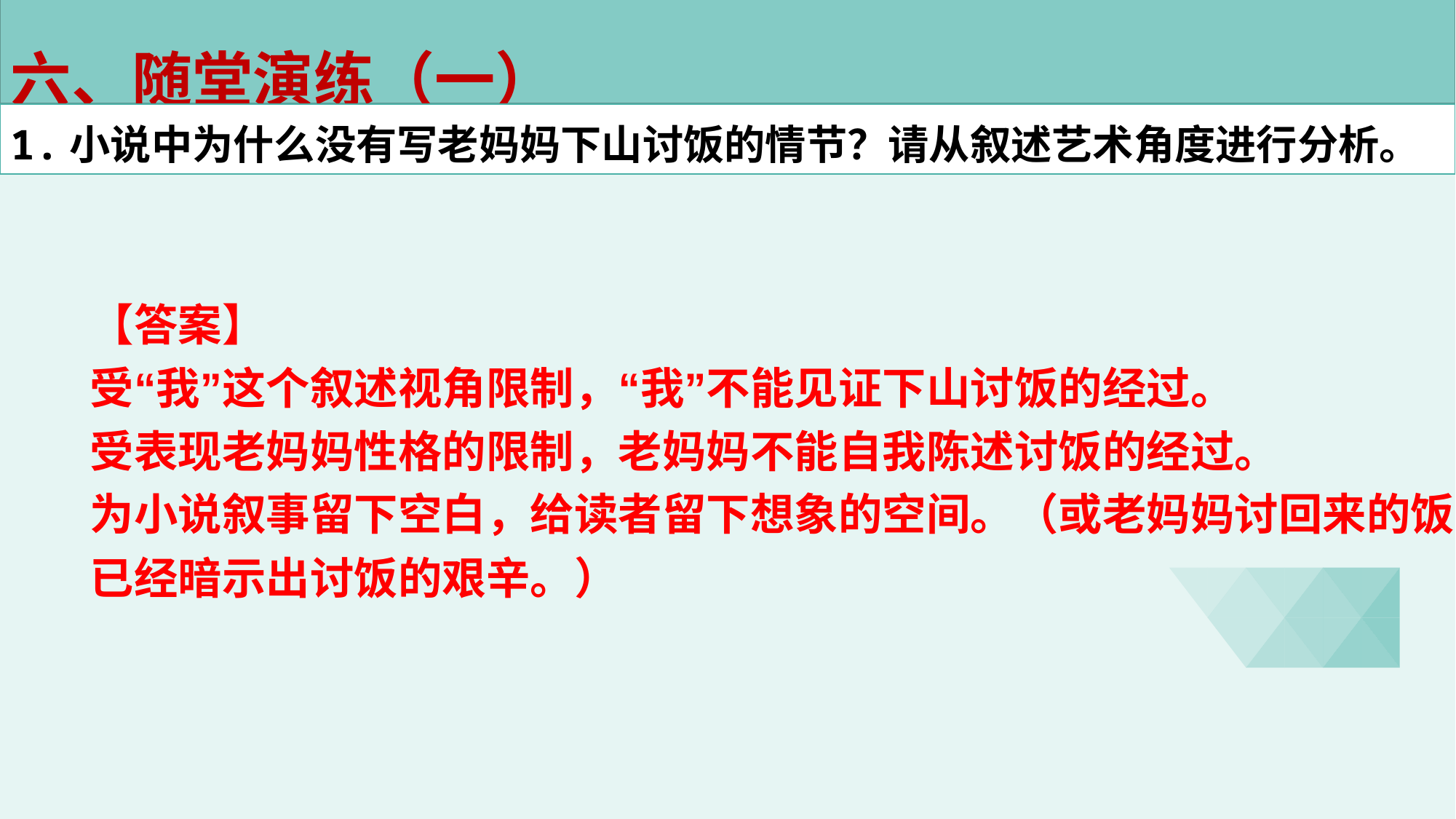

六、随堂演练（一）

1.小说中为什么没有写老妈妈下山讨饭的情节？请从叙述艺术角度进行分析。
【答案】
受“我”这个叙述视角限制，“我”不能见证下山讨饭的经过。
受表现老妈妈性格的限制，老妈妈不能自我陈述讨饭的经过。
为小说叙事留下空白，给读者留下想象的空间。（或老妈妈讨回来的饭食，已经暗示出讨饭的艰辛。）